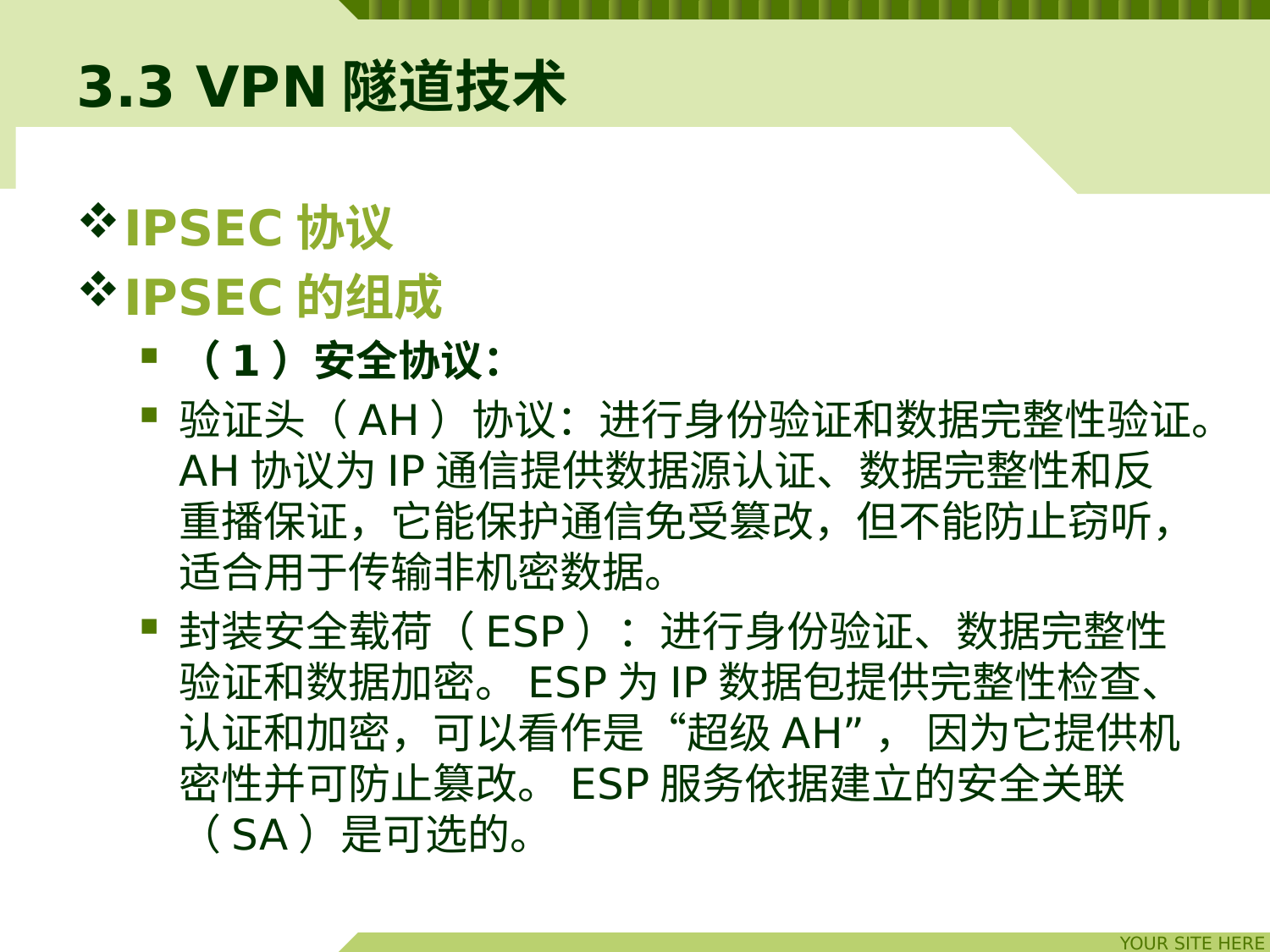

# 3.3 VPN隧道技术
IPSEC协议
IPSEC的组成
（1）安全协议：
验证头（AH）协议：进行身份验证和数据完整性验证。AH协议为IP通信提供数据源认证、数据完整性和反重播保证，它能保护通信免受篡改，但不能防止窃听，适合用于传输非机密数据。
封装安全载荷（ESP）：进行身份验证、数据完整性验证和数据加密。ESP为IP数据包提供完整性检查、认证和加密，可以看作是“超级AH”， 因为它提供机密性并可防止篡改。ESP服务依据建立的安全关联（SA）是可选的。